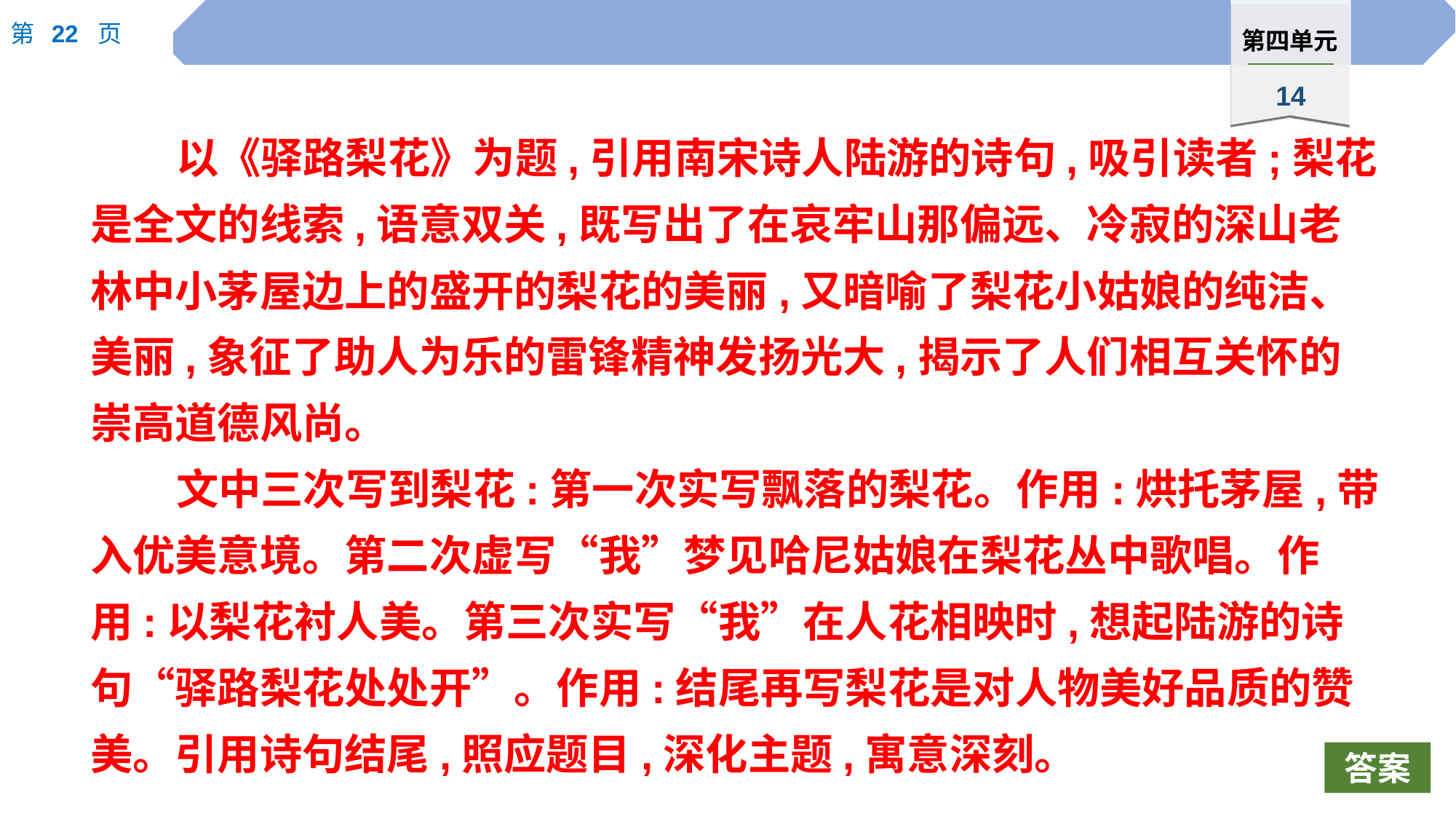

以《驿路梨花》为题,引用南宋诗人陆游的诗句,吸引读者;梨花是全文的线索,语意双关,既写出了在哀牢山那偏远、冷寂的深山老林中小茅屋边上的盛开的梨花的美丽,又暗喻了梨花小姑娘的纯洁、美丽,象征了助人为乐的雷锋精神发扬光大,揭示了人们相互关怀的崇高道德风尚。
文中三次写到梨花:第一次实写飘落的梨花。作用:烘托茅屋,带入优美意境。第二次虚写“我”梦见哈尼姑娘在梨花丛中歌唱。作用:以梨花衬人美。第三次实写“我”在人花相映时,想起陆游的诗句“驿路梨花处处开”。作用:结尾再写梨花是对人物美好品质的赞美。引用诗句结尾,照应题目,深化主题,寓意深刻。
答案